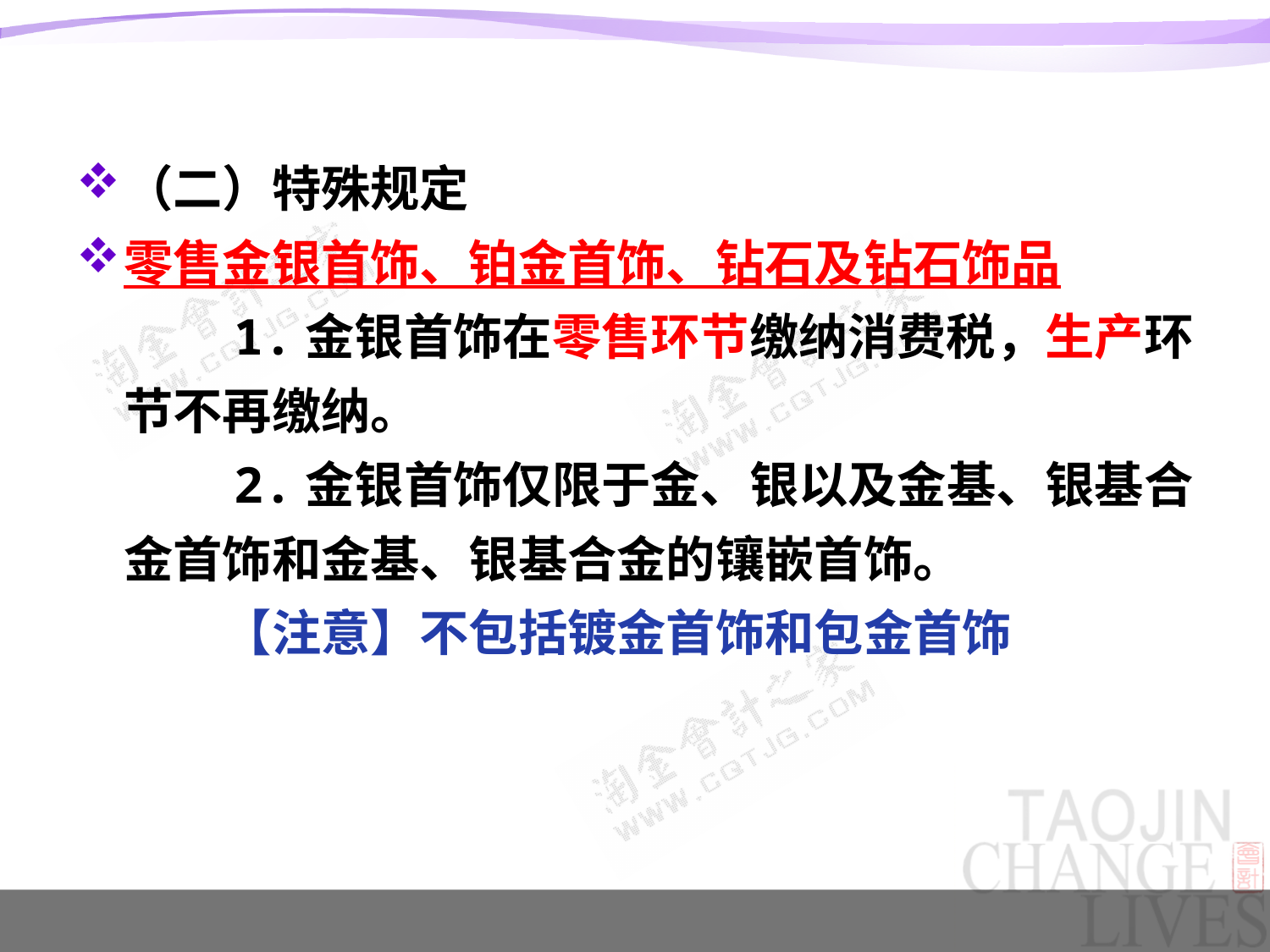

#
（二）特殊规定
零售金银首饰、铂金首饰、钻石及钻石饰品
　　1.金银首饰在零售环节缴纳消费税，生产环节不再缴纳。
　　2.金银首饰仅限于金、银以及金基、银基合金首饰和金基、银基合金的镶嵌首饰。
　　【注意】不包括镀金首饰和包金首饰